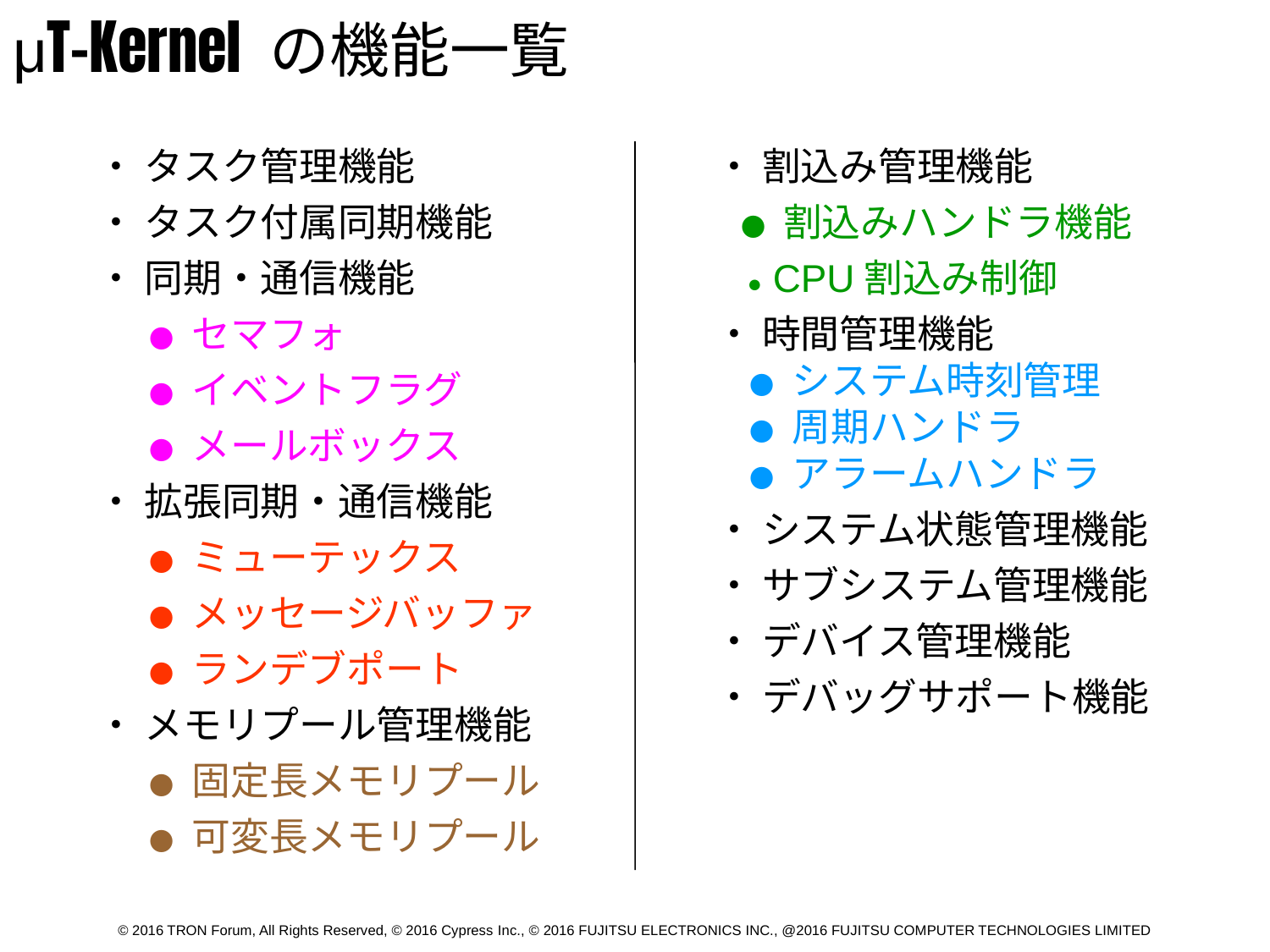

μT-Kernel の機能一覧
・ タスク管理機能
・ タスク付属同期機能
・ 同期・通信機能
      ● セマフォ
      ● イベントフラグ
      ● メールボックス
・ 拡張同期・通信機能
      ● ミューテックス
      ● メッセージバッファ
      ● ランデブポート
・ メモリプール管理機能
      ● 固定長メモリプール
      ● 可変長メモリプール
・ 割込み管理機能
   ● 割込みハンドラ機能
   ● CPU割込み制御
・ 時間管理機能
    ● システム時刻管理
    ● 周期ハンドラ
    ● アラームハンドラ
・ システム状態管理機能
・ サブシステム管理機能
・ デバイス管理機能
・ デバッグサポート機能

© 2016 TRON Forum, All Rights Reserved, © 2016 Cypress Inc., © 2016 FUJITSU ELECTRONICS INC., @2016 FUJITSU COMPUTER TECHNOLOGIES LIMITED